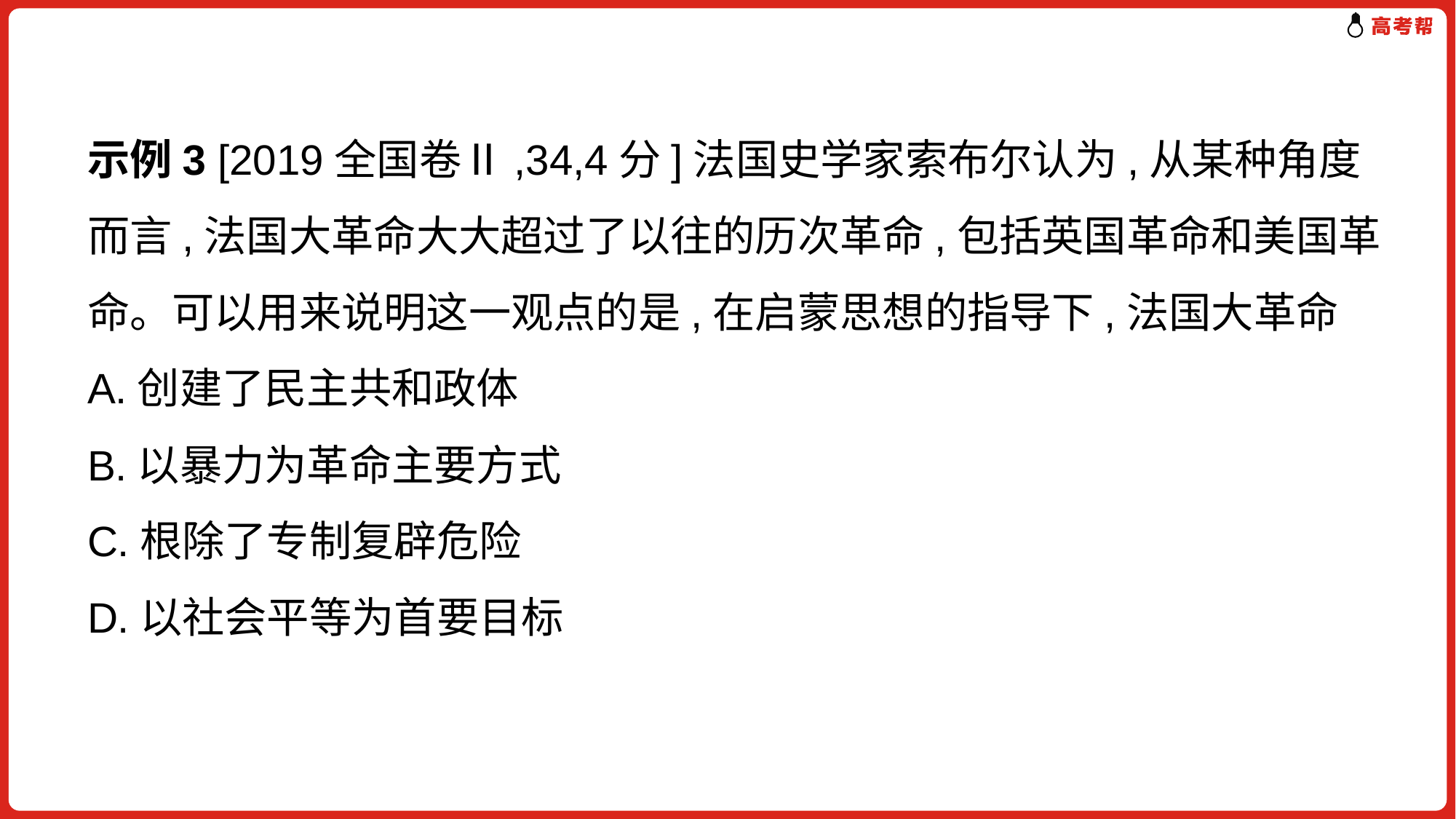

示例3 [2019全国卷Ⅱ,34,4分]法国史学家索布尔认为,从某种角度而言,法国大革命大大超过了以往的历次革命,包括英国革命和美国革命。可以用来说明这一观点的是,在启蒙思想的指导下,法国大革命
A.创建了民主共和政体
B.以暴力为革命主要方式
C.根除了专制复辟危险
D.以社会平等为首要目标